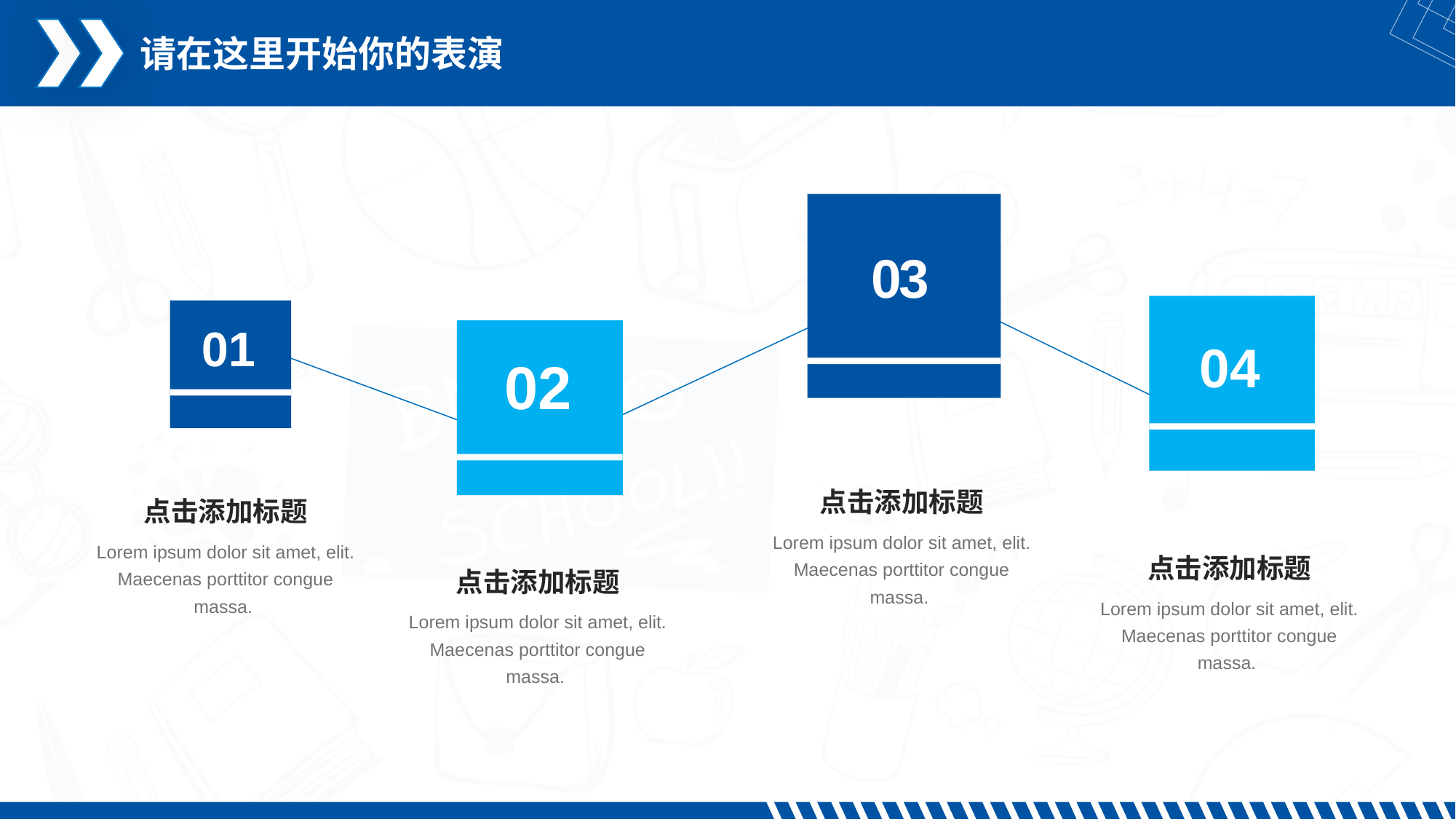

请在这里开始你的表演

03

04

01

02

点击添加标题
点击添加标题
Lorem ipsum dolor sit amet, elit. Maecenas porttitor congue massa.
Lorem ipsum dolor sit amet, elit. Maecenas porttitor congue massa.
点击添加标题
点击添加标题
Lorem ipsum dolor sit amet, elit. Maecenas porttitor congue massa.
Lorem ipsum dolor sit amet, elit. Maecenas porttitor congue massa.